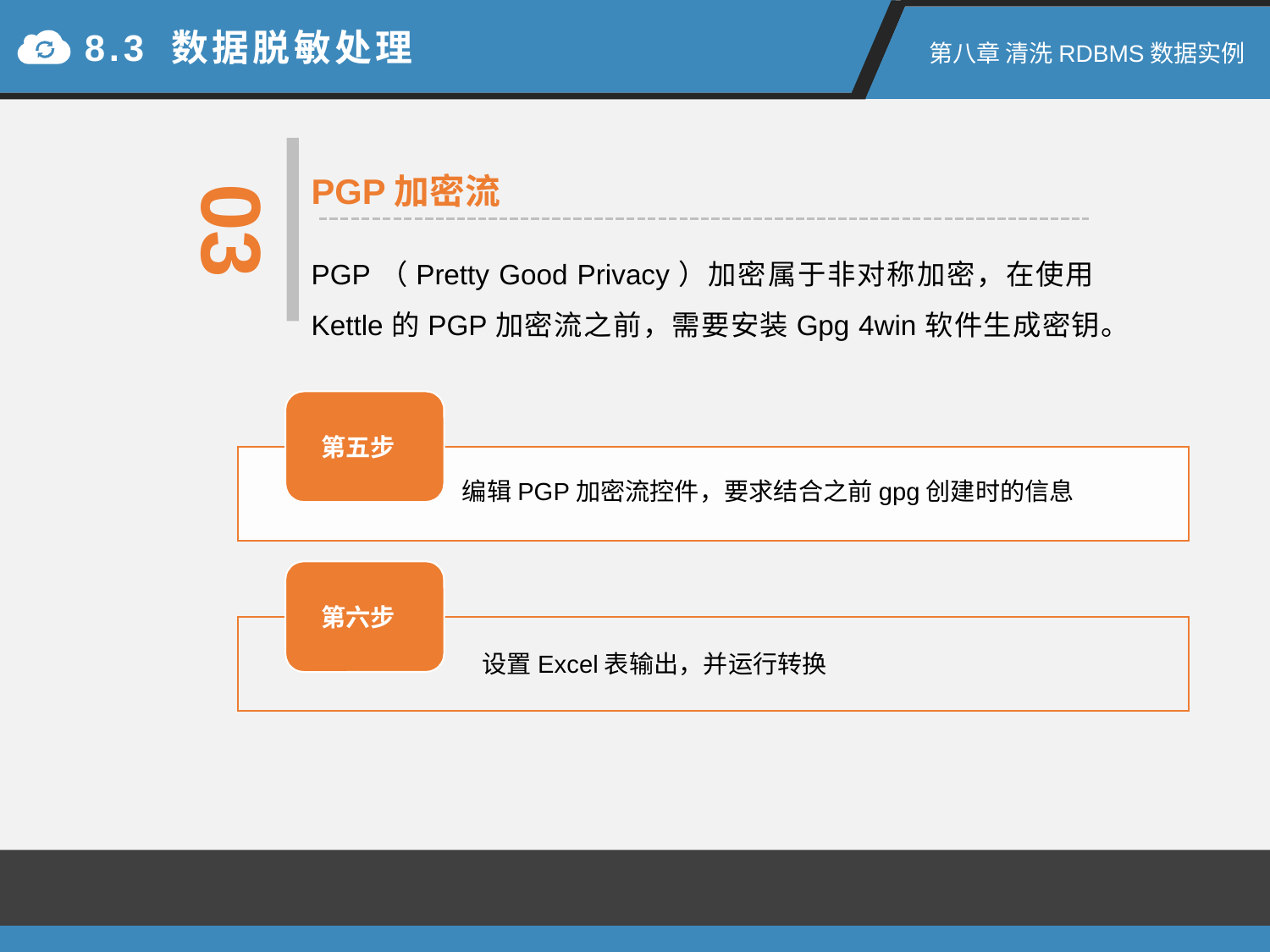

8.3 数据脱敏处理

第八章 清洗RDBMS数据实例

03
PGP加密流
PGP（Pretty Good Privacy）加密属于非对称加密，在使用Kettle的PGP加密流之前，需要安装Gpg 4win软件生成密钥。

第五步
第六步
编辑PGP加密流控件，要求结合之前gpg创建时的信息
设置Excel表输出，并运行转换